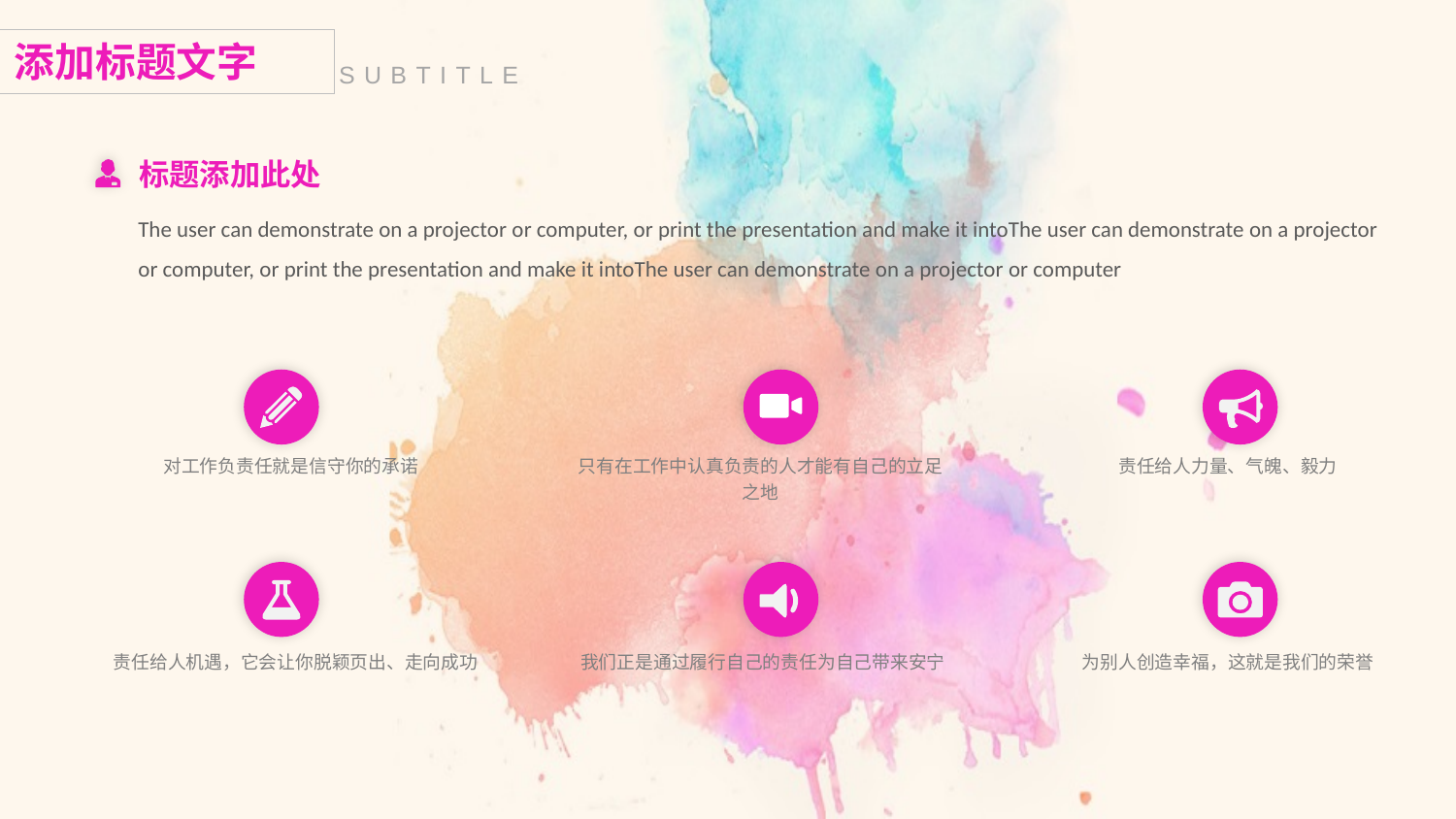

标题添加此处
The user can demonstrate on a projector or computer, or print the presentation and make it intoThe user can demonstrate on a projector or computer, or print the presentation and make it intoThe user can demonstrate on a projector or computer

对工作负责任就是信守你的承诺
只有在工作中认真负责的人才能有自己的立足之地
责任给人力量、气魄、毅力

责任给人机遇，它会让你脱颖页出、走向成功
我们正是通过履行自己的责任为自己带来安宁
为别人创造幸福，这就是我们的荣誉